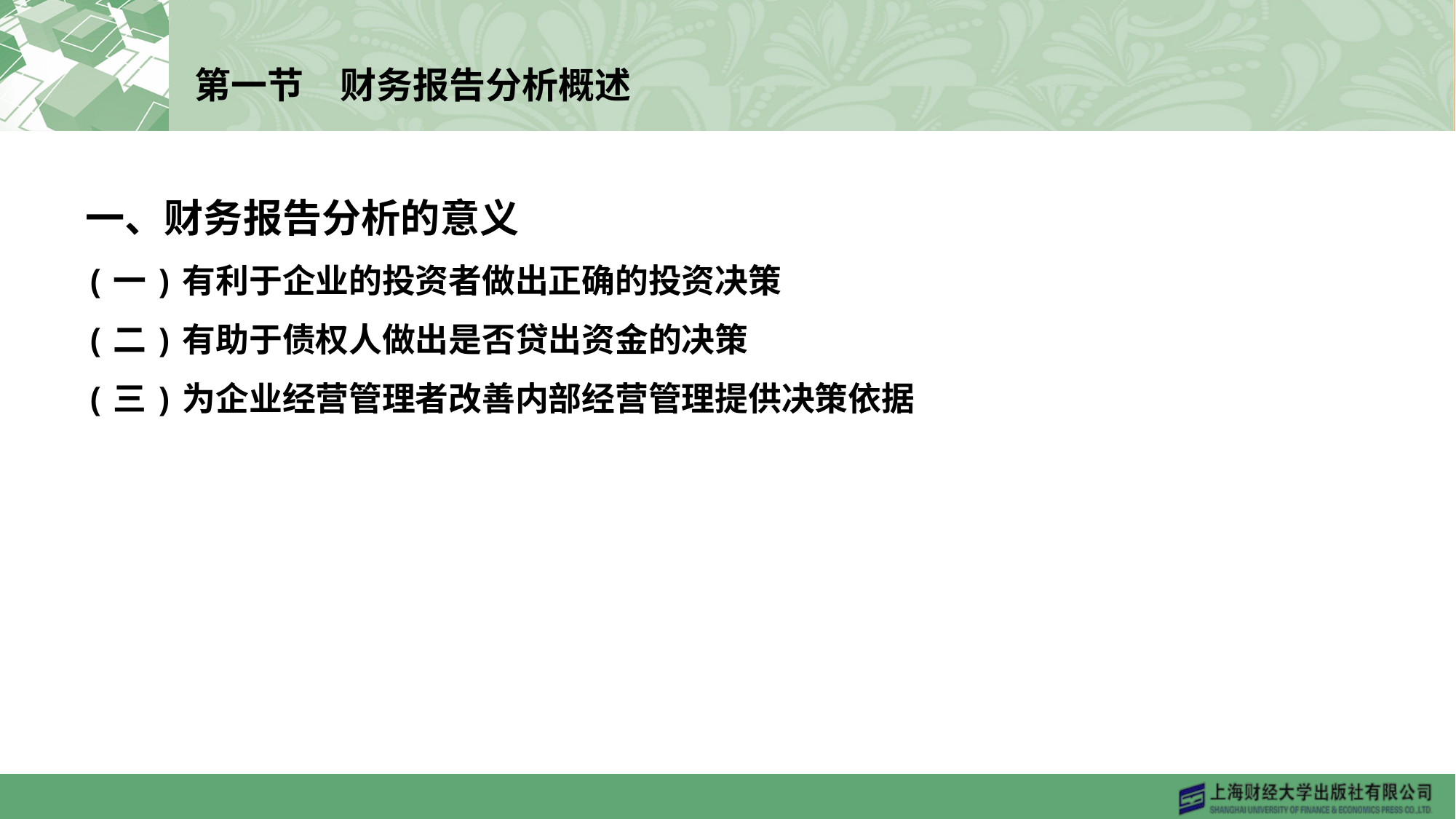

# 第一节　财务报告分析概述
一、财务报告分析的意义
(一)有利于企业的投资者做出正确的投资决策
(二)有助于债权人做出是否贷出资金的决策
(三)为企业经营管理者改善内部经营管理提供决策依据